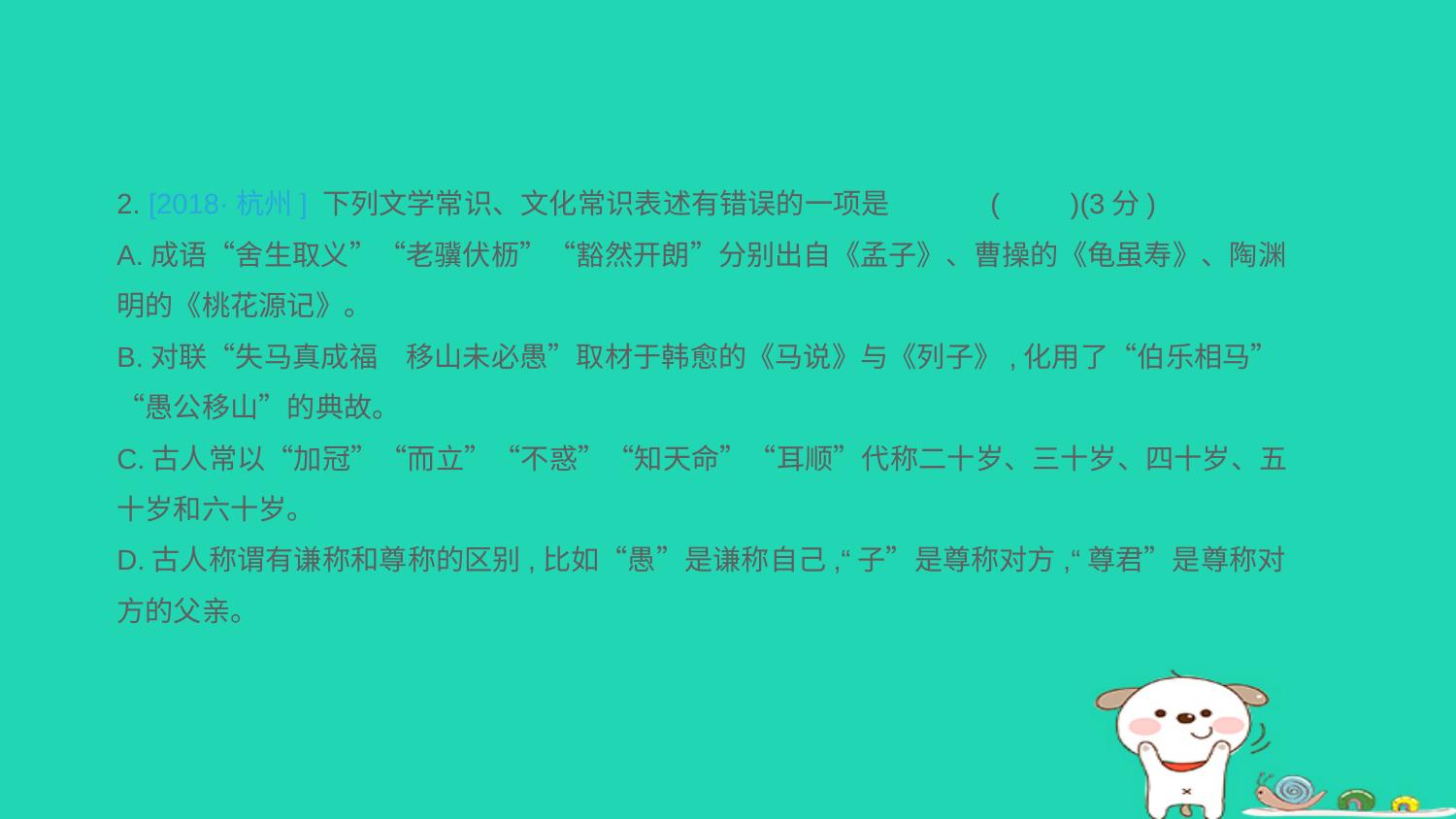

2. [2018·杭州] 下列文学常识、文化常识表述有错误的一项是	(　　)(3分)
A.成语“舍生取义”“老骥伏枥”“豁然开朗”分别出自《孟子》、曹操的《龟虽寿》、陶渊明的《桃花源记》。
B.对联“失马真成福　移山未必愚”取材于韩愈的《马说》与《列子》,化用了“伯乐相马”“愚公移山”的典故。
C.古人常以“加冠”“而立”“不惑”“知天命”“耳顺”代称二十岁、三十岁、四十岁、五十岁和六十岁。
D.古人称谓有谦称和尊称的区别,比如“愚”是谦称自己,“子”是尊称对方,“尊君”是尊称对方的父亲。